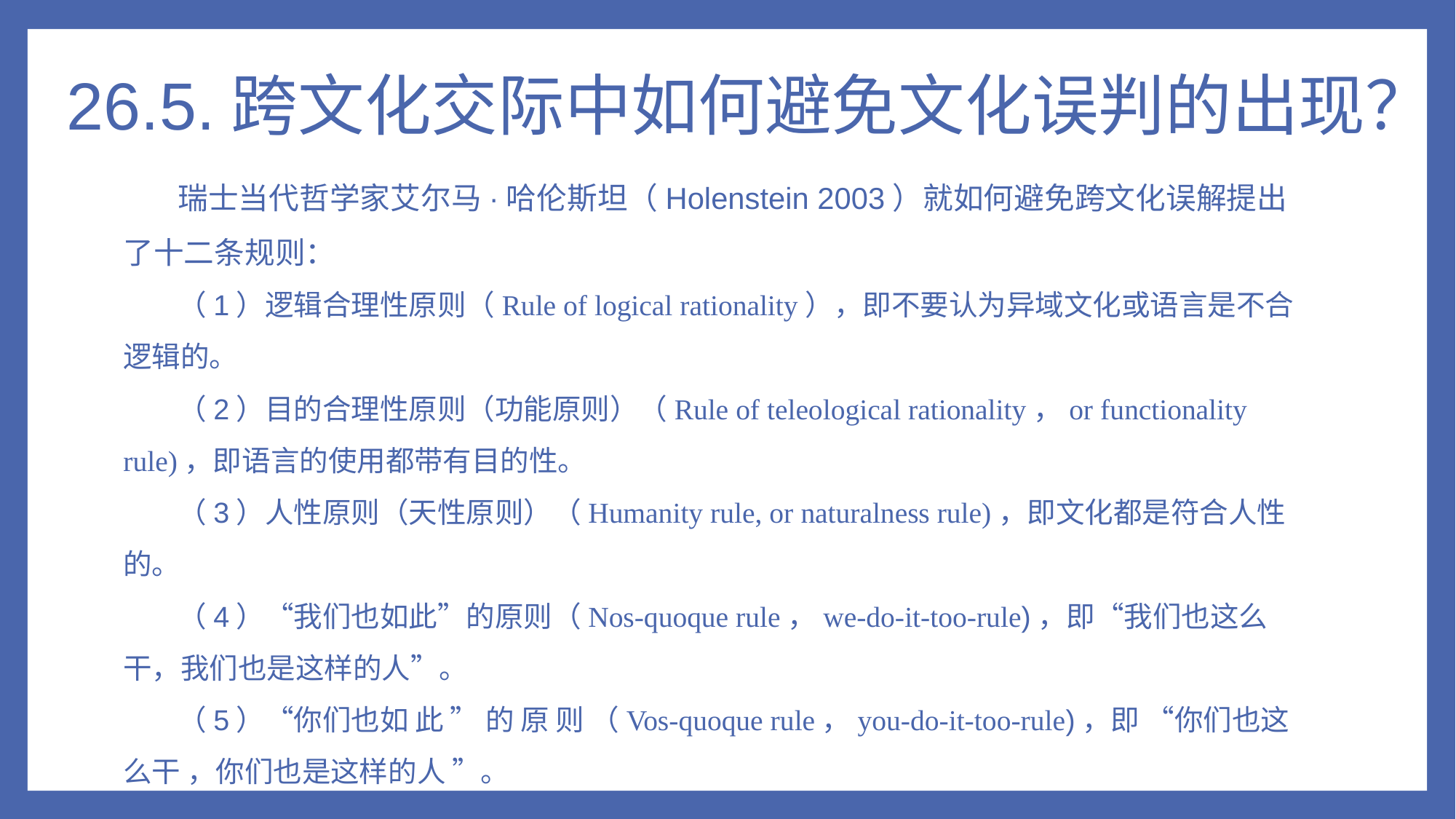

# 26.5.跨文化交际中如何避免文化误判的出现？
瑞士当代哲学家艾尔马·哈伦斯坦（Holenstein 2003）就如何避免跨文化误解提出了十二条规则：
（1）逻辑合理性原则（Rule of logical rationality），即不要认为异域文化或语言是不合逻辑的。
（2）目的合理性原则（功能原则）（Rule of teleological rationality，or functionality rule)，即语言的使用都带有目的性。
（3）人性原则（天性原则）（Humanity rule, or naturalness rule)，即文化都是符合人性的。
（4）“我们也如此”的原则（Nos-quoque rule，we-do-it-too-rule)，即“我们也这么干，我们也是这样的人”。
（5）“你们也如 此 ” 的 原 则 （Vos-quoque rule，you-do-it-too-rule)，即 “你们也这么干 ，你们也是这样的人 ”。